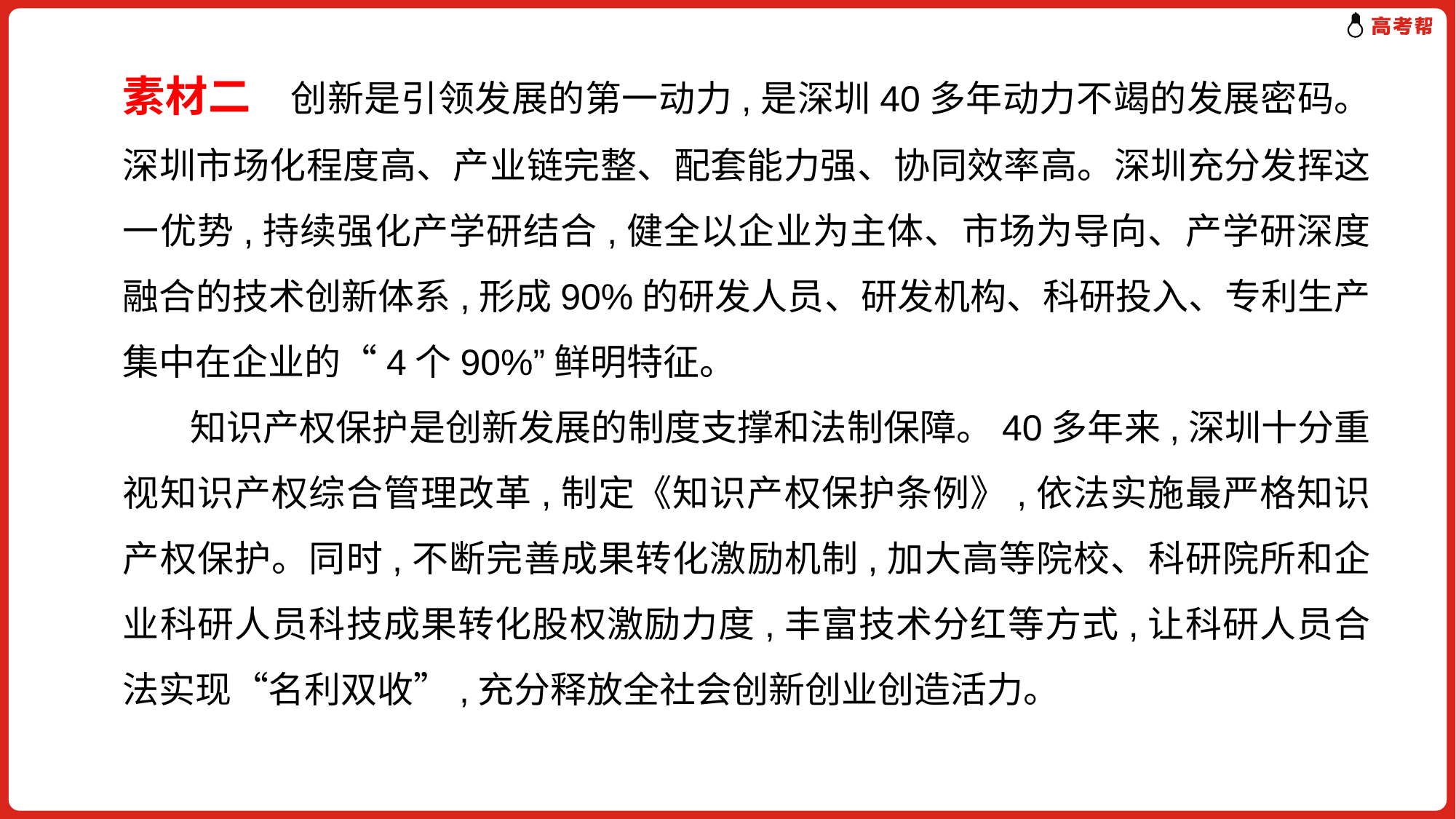

素材二    创新是引领发展的第一动力,是深圳40多年动力不竭的发展密码。深圳市场化程度高、产业链完整、配套能力强、协同效率高。深圳充分发挥这一优势,持续强化产学研结合,健全以企业为主体、市场为导向、产学研深度融合的技术创新体系,形成90%的研发人员、研发机构、科研投入、专利生产集中在企业的“4个90%”鲜明特征。
       知识产权保护是创新发展的制度支撑和法制保障。40多年来,深圳十分重视知识产权综合管理改革,制定《知识产权保护条例》,依法实施最严格知识产权保护。同时,不断完善成果转化激励机制,加大高等院校、科研院所和企业科研人员科技成果转化股权激励力度,丰富技术分红等方式,让科研人员合法实现“名利双收”,充分释放全社会创新创业创造活力。